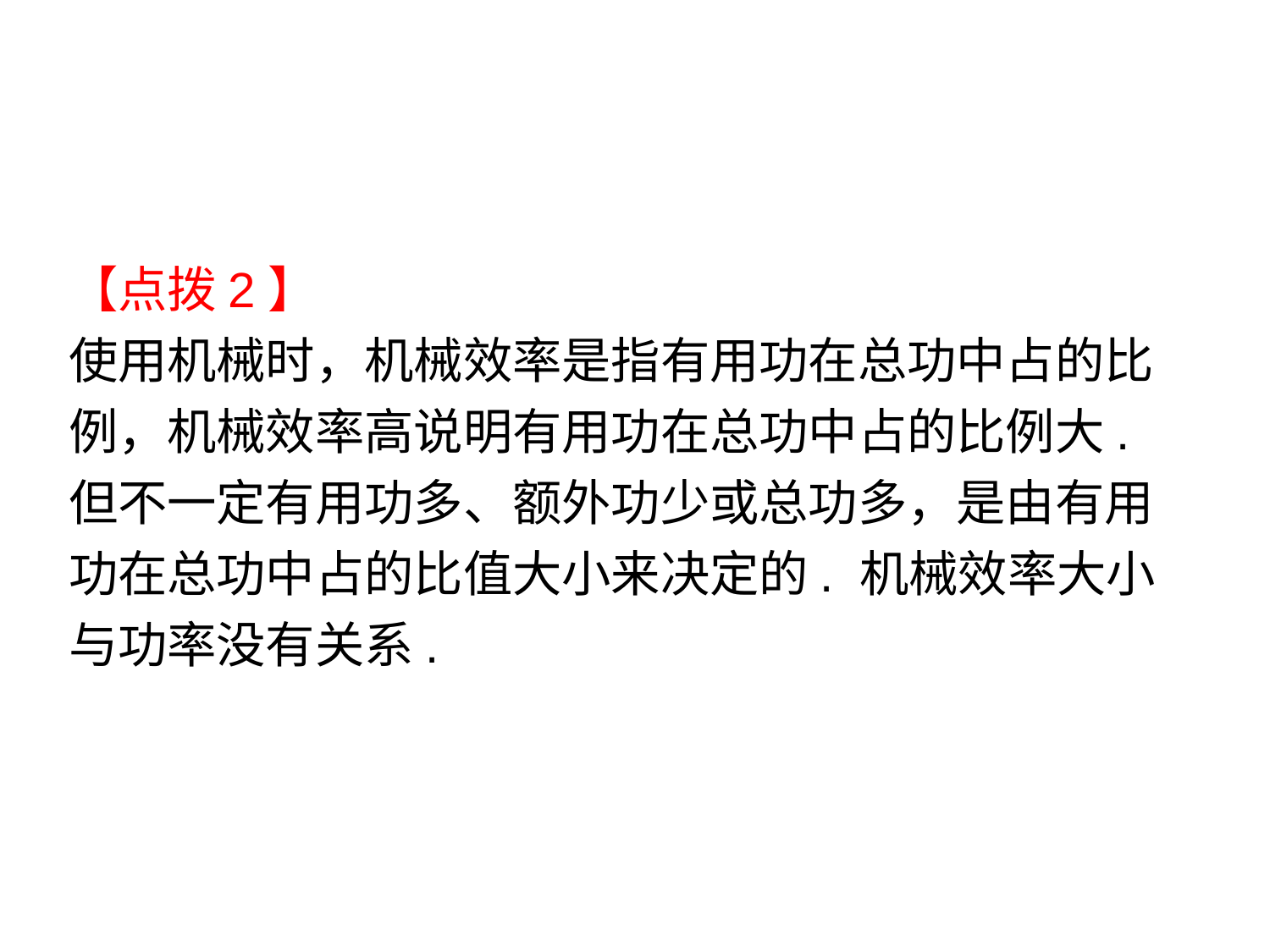

【点拨2】
使用机械时，机械效率是指有用功在总功中占的比例，机械效率高说明有用功在总功中占的比例大. 但不一定有用功多、额外功少或总功多，是由有用功在总功中占的比值大小来决定的. 机械效率大小与功率没有关系.